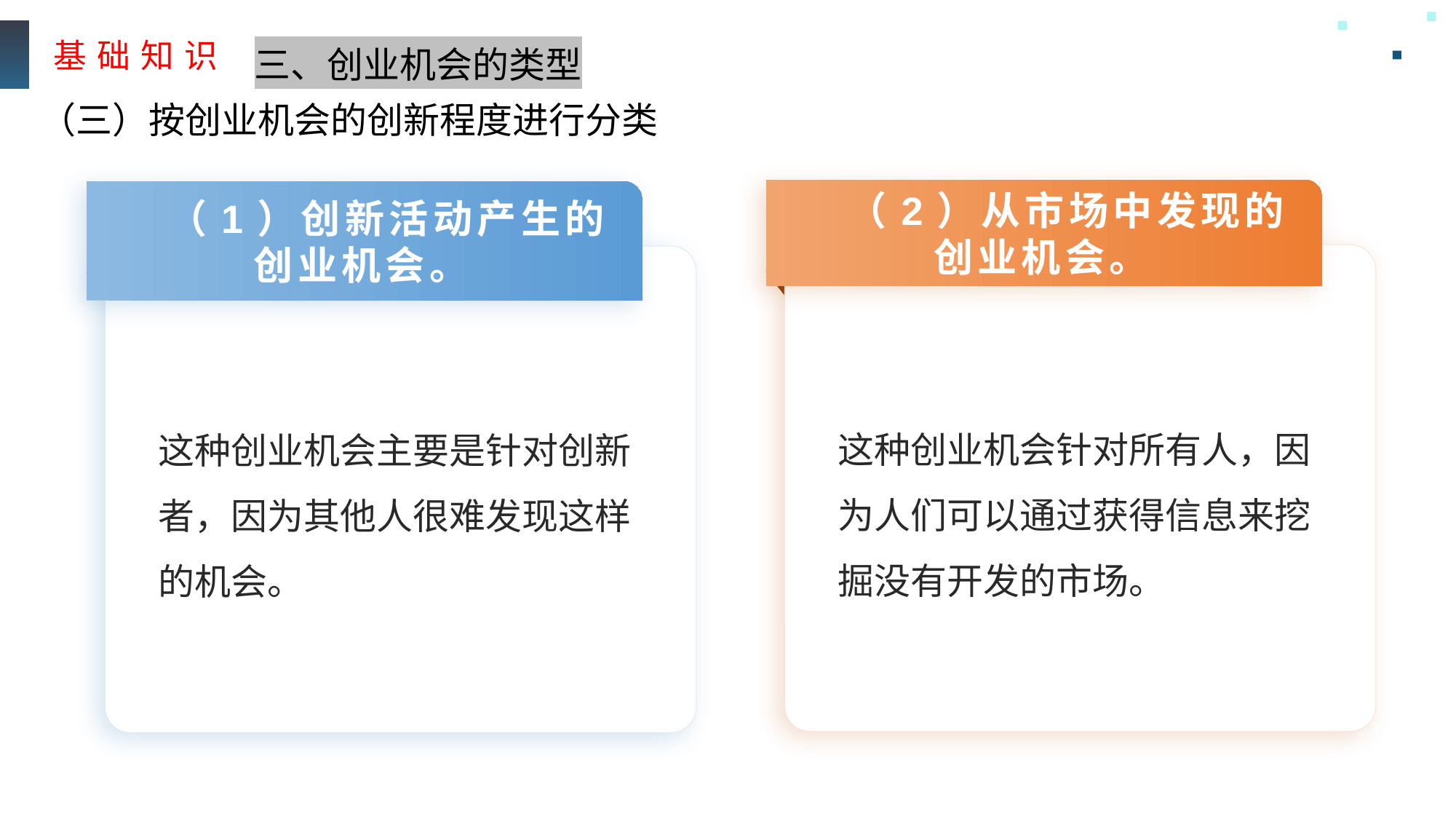

基 础 知 识
三、创业机会的类型
（三）按创业机会的创新程度进行分类
（2）从市场中发现的创业机会。
（1）创新活动产生的创业机会。
这种创业机会针对所有人，因为人们可以通过获得信息来挖掘没有开发的市场。
这种创业机会主要是针对创新者，因为其他人很难发现这样的机会。